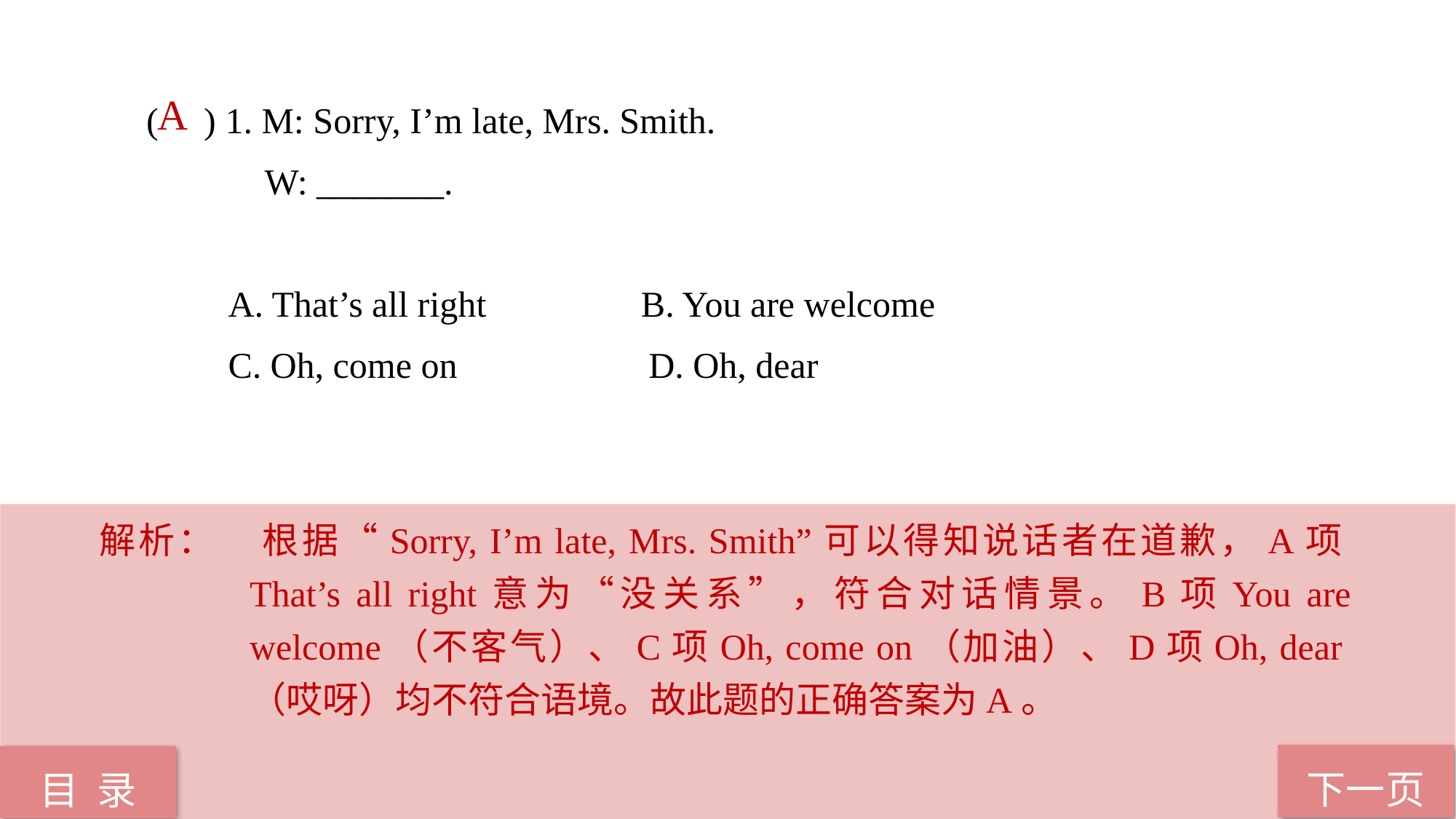

(     ) 1. M: Sorry, I’m late, Mrs. Smith.
             W: _______.

         A. That’s all right                 B. You are welcome
         C. Oh, come on                     D. Oh, dear
A
解析：	根据“Sorry, I’m late, Mrs. Smith”可以得知说话者在道歉，A项That’s all right意为“没关系”，符合对话情景。B项You are welcome（不客气）、C项Oh, come on（加油）、D项Oh, dear（哎呀）均不符合语境。故此题的正确答案为A。